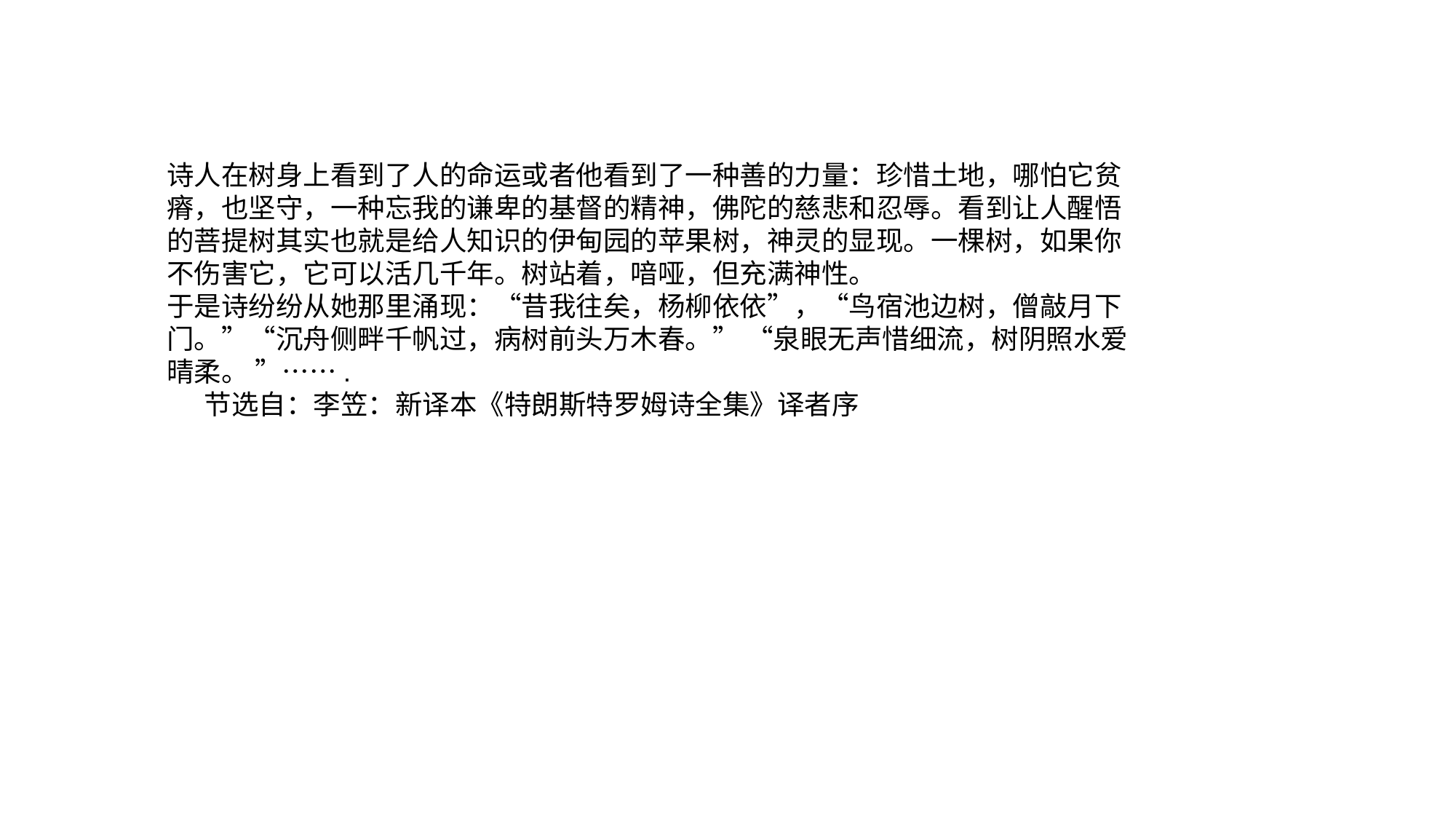

诗人在树身上看到了人的命运或者他看到了一种善的力量：珍惜土地，哪怕它贫瘠，也坚守，一种忘我的谦卑的基督的精神，佛陀的慈悲和忍辱。看到让人醒悟的菩提树其实也就是给人知识的伊甸园的苹果树，神灵的显现。一棵树，如果你不伤害它，它可以活几千年。树站着，喑哑，但充满神性。
于是诗纷纷从她那里涌现：“昔我往矣，杨柳依依”，“鸟宿池边树，僧敲月下门。”“沉舟侧畔千帆过，病树前头万木春。” “泉眼无声惜细流，树阴照水爱晴柔。 ”…….
     节选自：李笠：新译本《特朗斯特罗姆诗全集》译者序